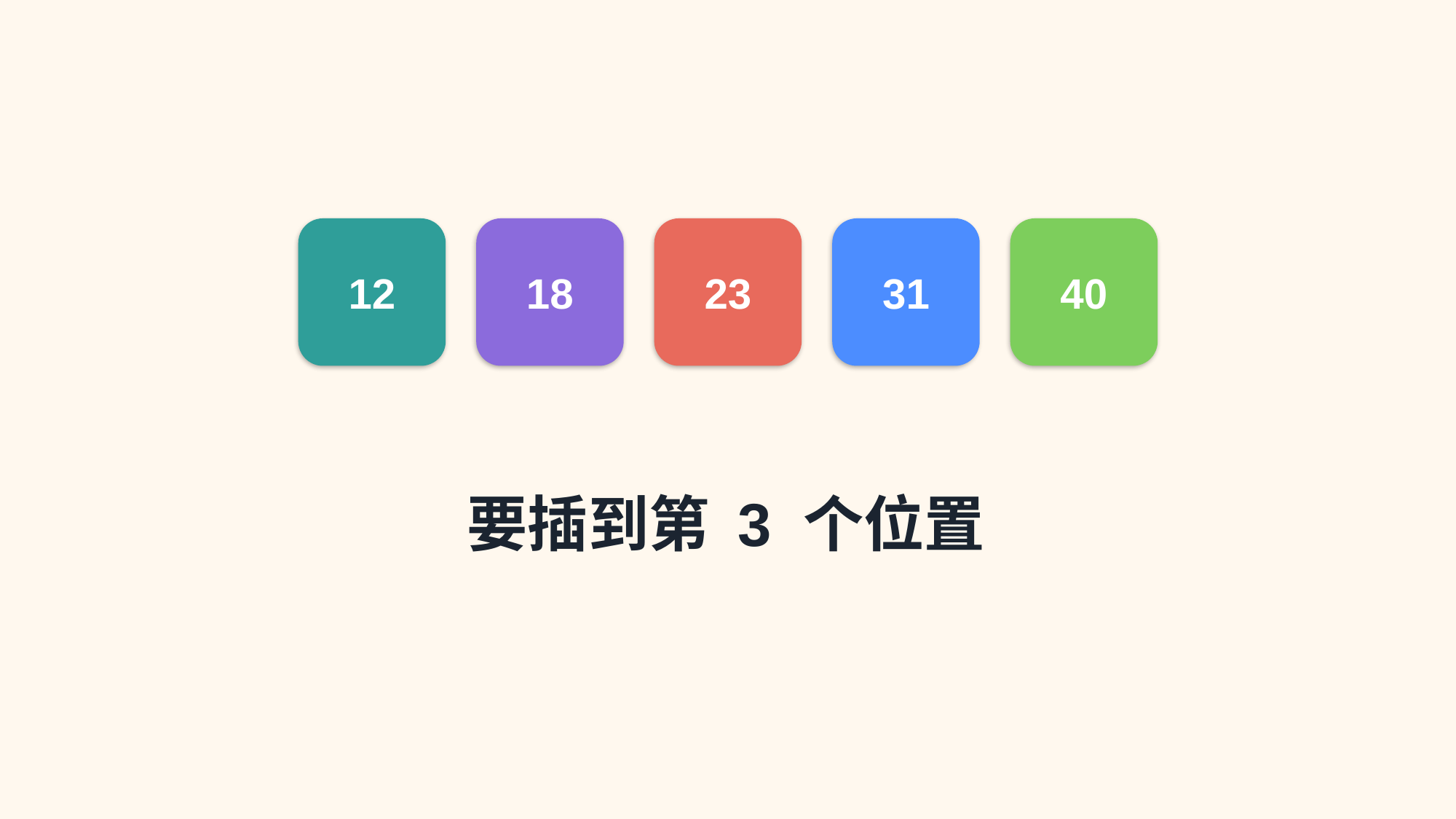

12
18
23
31
40
要插到第 3 个位置